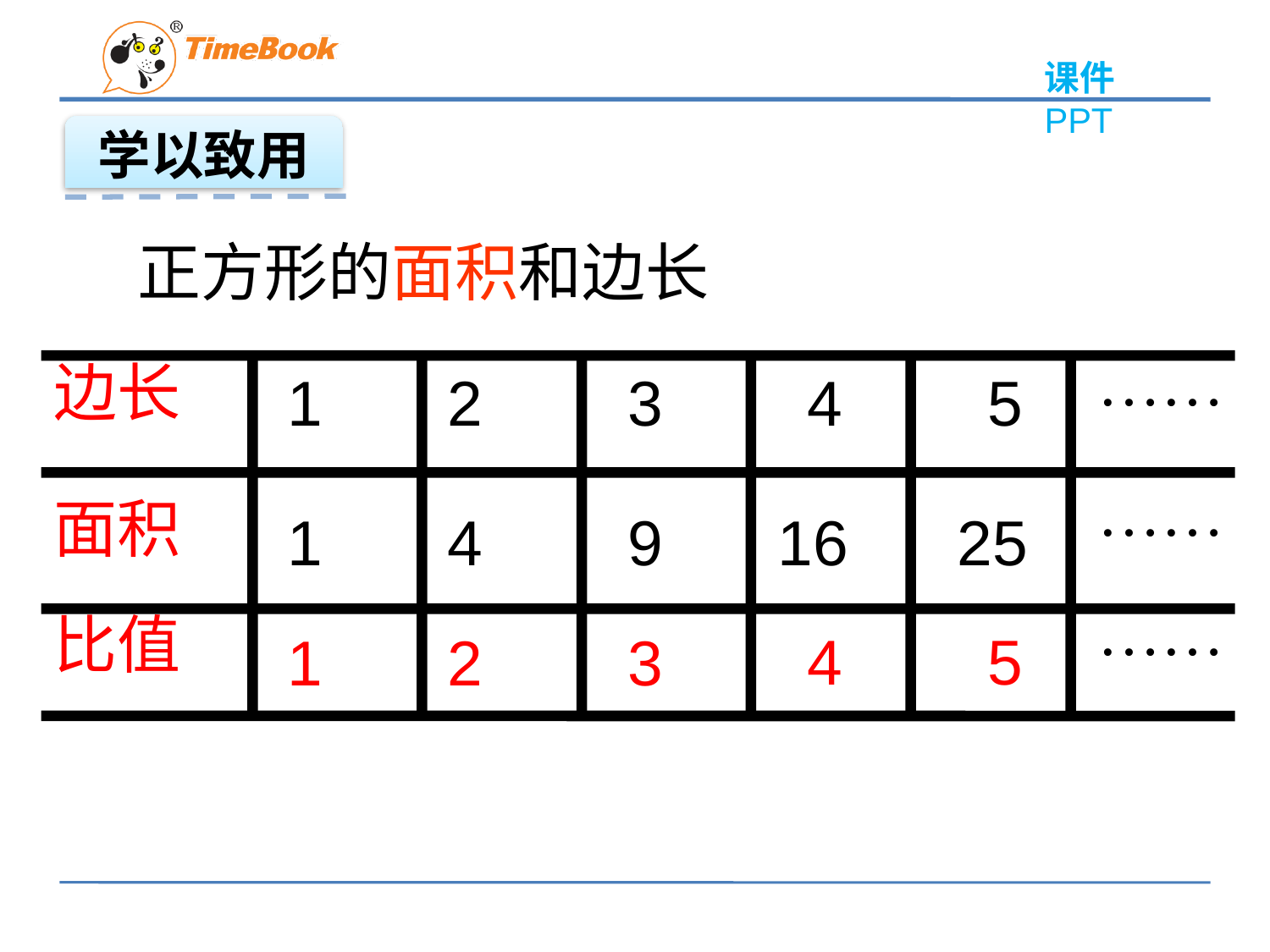

学以致用
正方形的面积和边长
……
……
……
边长

面积
比值
1
1
1
2
4
2
3
9
3
4
16
4
5
25
5